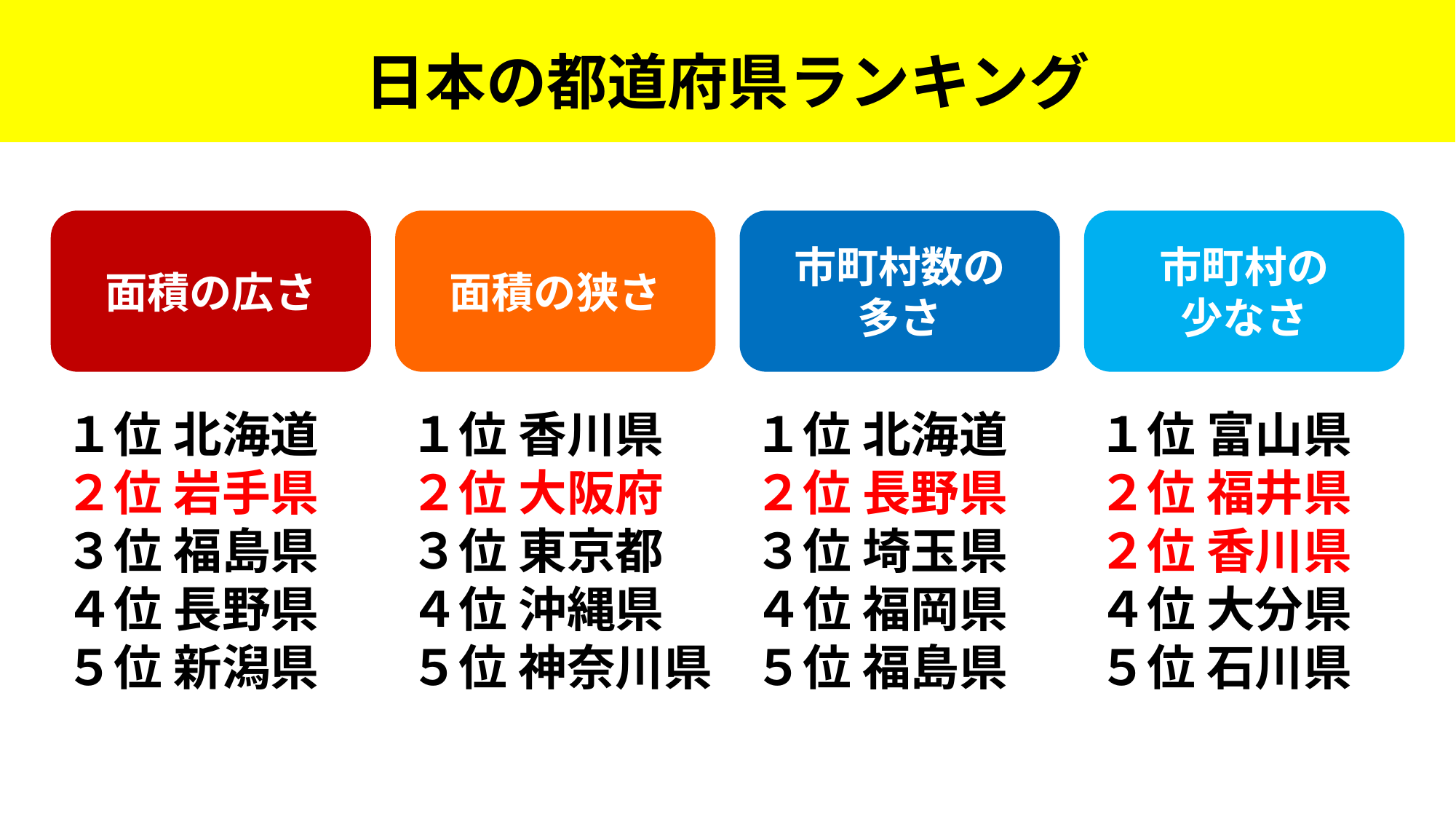

日本の都道府県ランキング
面積の広さ
面積の狭さ
市町村数の
多さ
市町村の
少なさ
１位 北海道
２位 岩手県
３位 福島県
４位 長野県
５位 新潟県
１位 香川県
２位 大阪府
３位 東京都
４位 沖縄県
５位 神奈川県
１位 北海道
２位 長野県
３位 埼玉県
４位 福岡県
５位 福島県
１位 富山県
２位 福井県
２位 香川県
４位 大分県
５位 石川県